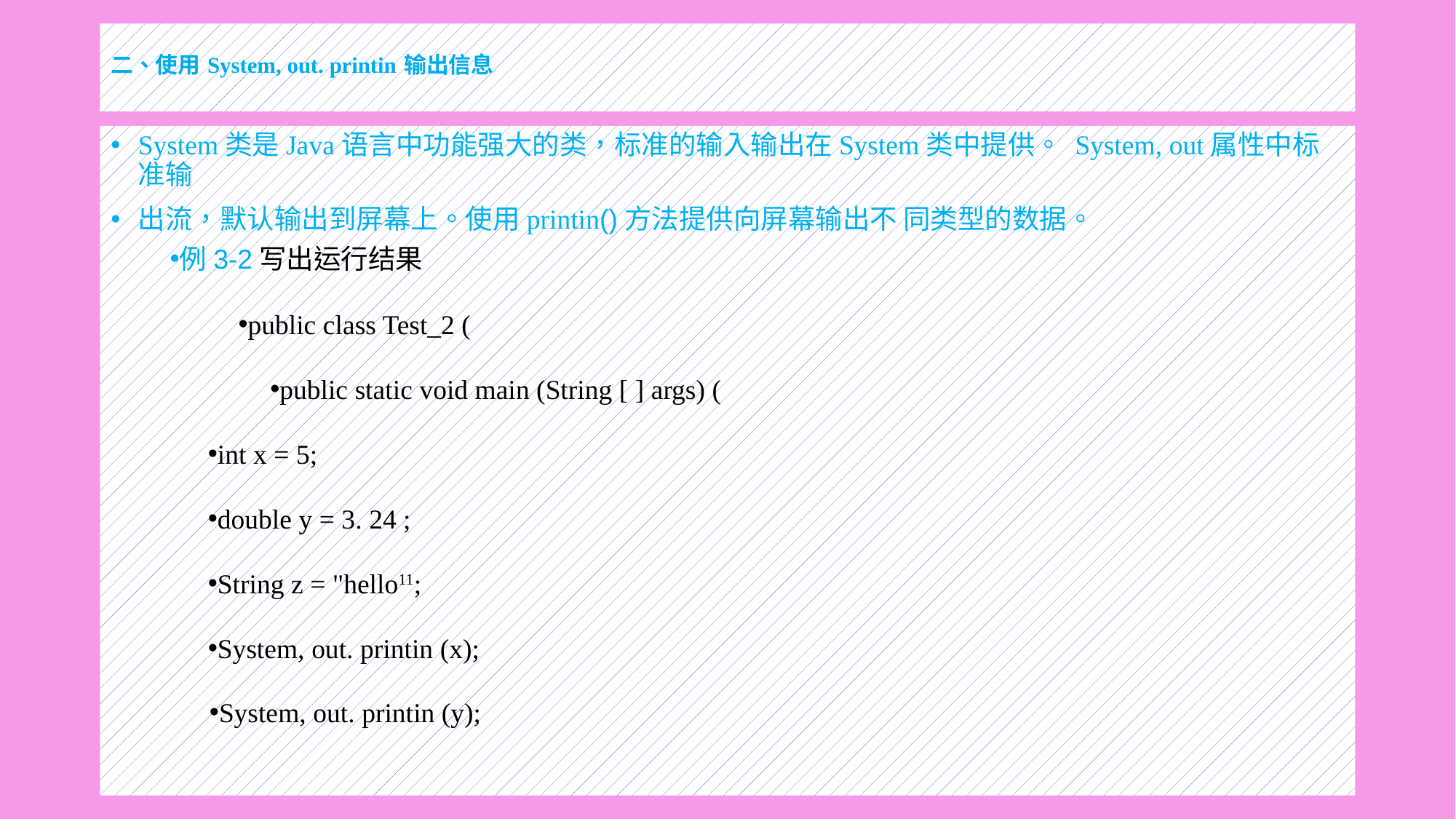

# 二、使用 System, out. printin 输出信息
System类是Java语言中功能强大的类，标准的输入输出在System类中提供。 System, out属性中标准输
出流，默认输出到屏幕上。使用printin()方法提供向屏幕输出不 同类型的数据。
例3-2写出运行结果
public class Test_2 (
public static void main (String [ ] args) (
int x = 5;
double y = 3. 24 ;
String z = "hello11;
System, out. printin (x);
System, out. printin (y);